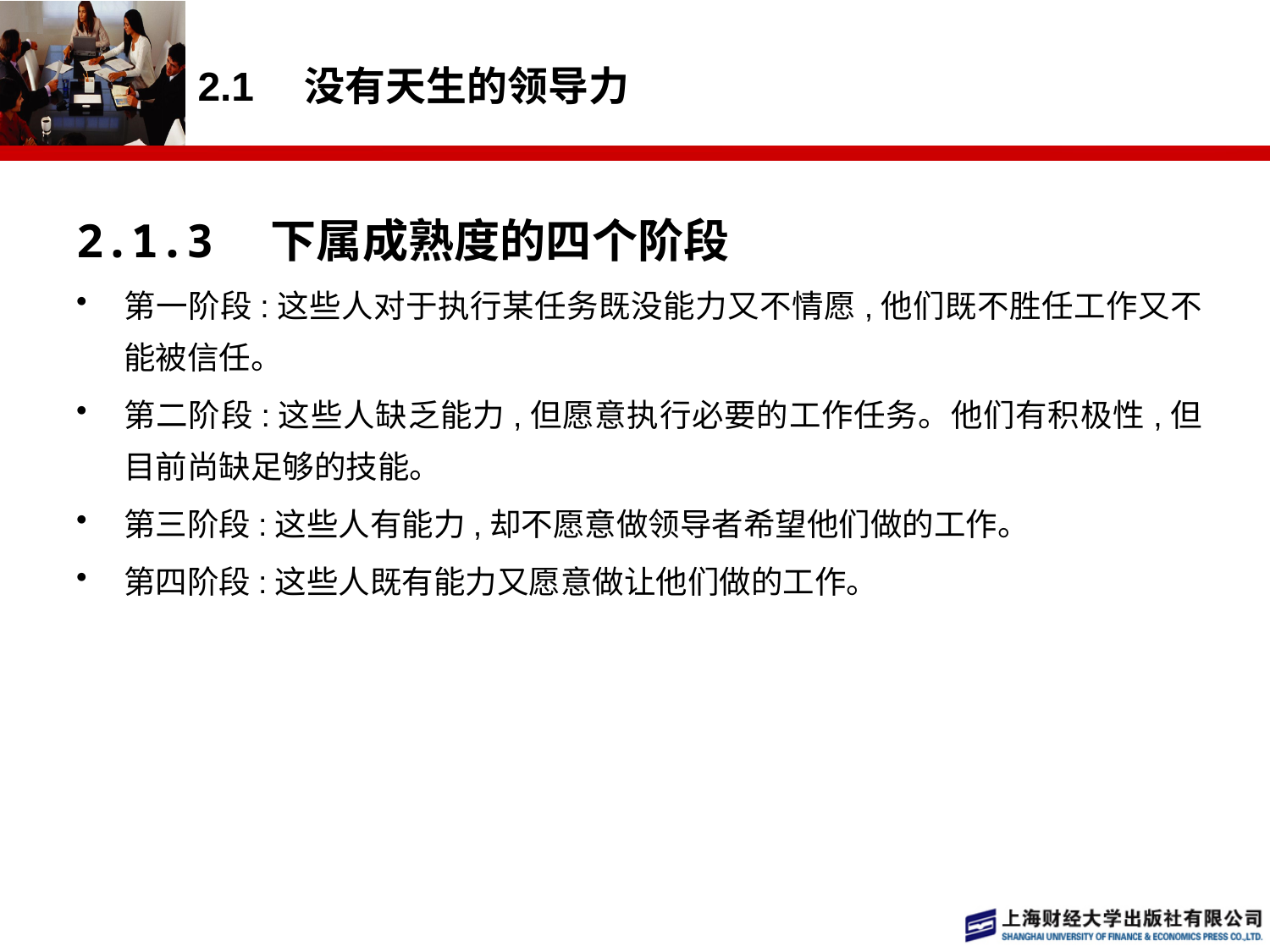

# 2.1　没有天生的领导力
2.1.3　下属成熟度的四个阶段
第一阶段:这些人对于执行某任务既没能力又不情愿,他们既不胜任工作又不能被信任。
第二阶段:这些人缺乏能力,但愿意执行必要的工作任务。他们有积极性,但目前尚缺足够的技能。
第三阶段:这些人有能力,却不愿意做领导者希望他们做的工作。
第四阶段:这些人既有能力又愿意做让他们做的工作。